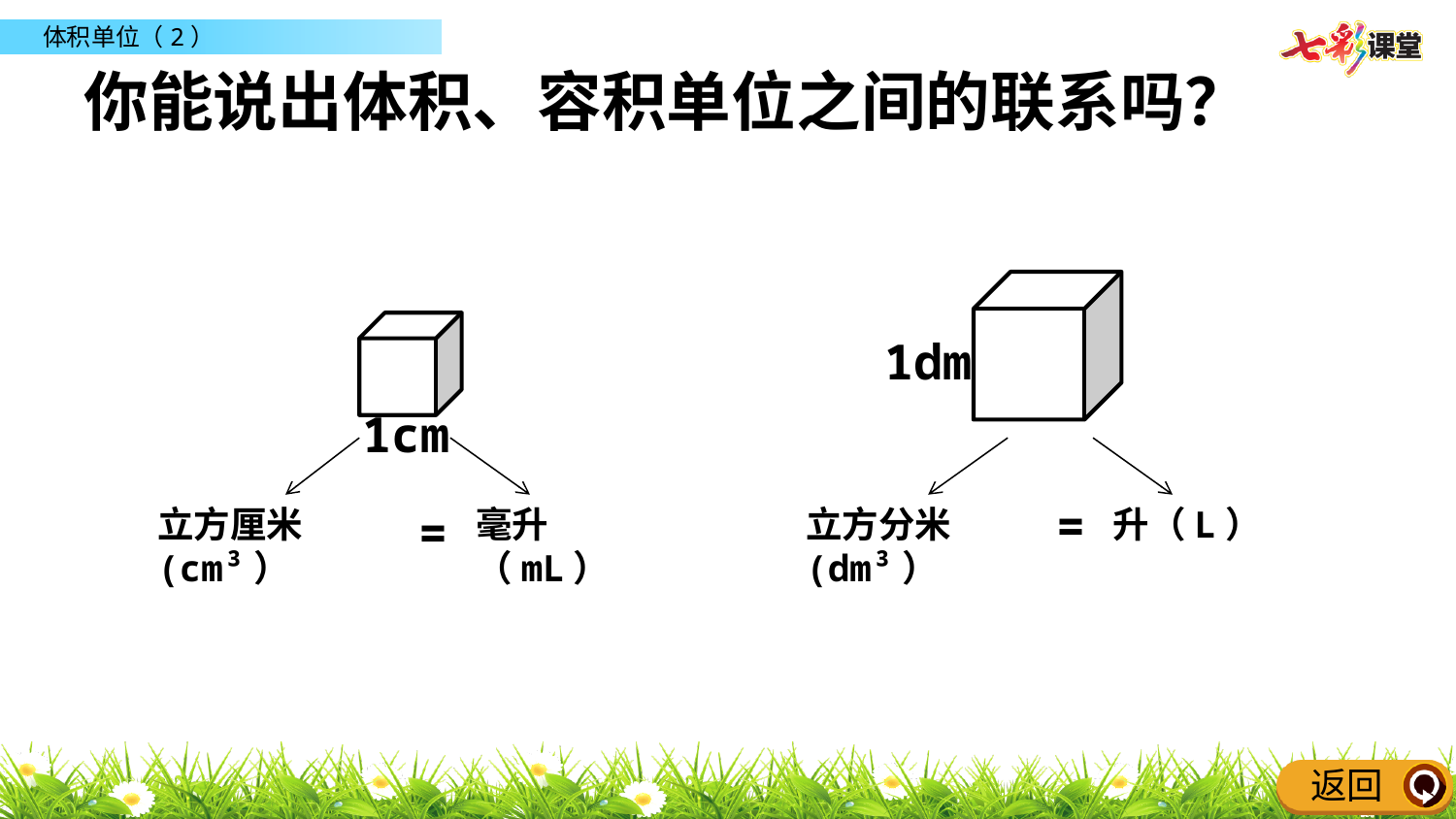

你能说出体积、容积单位之间的联系吗？

1dm
1cm
=
立方厘米(cm³）
=
毫升（mL）
立方分米(dm³）
升（L）